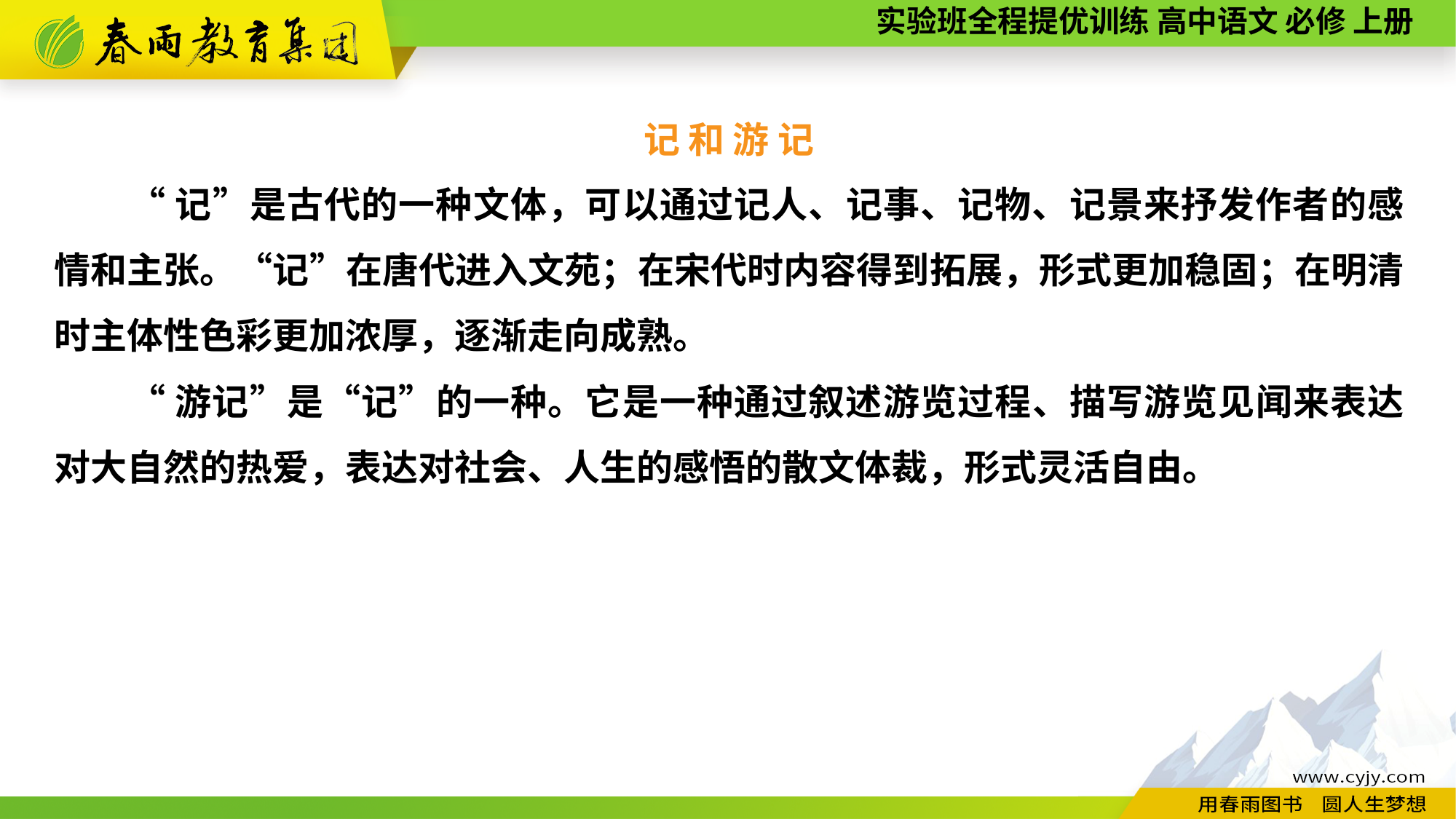

记 和 游 记
“记”是古代的一种文体，可以通过记人、记事、记物、记景来抒发作者的感情和主张。“记”在唐代进入文苑；在宋代时内容得到拓展，形式更加稳固；在明清时主体性色彩更加浓厚，逐渐走向成熟。
“游记”是“记”的一种。它是一种通过叙述游览过程、描写游览见闻来表达对大自然的热爱，表达对社会、人生的感悟的散文体裁，形式灵活自由。